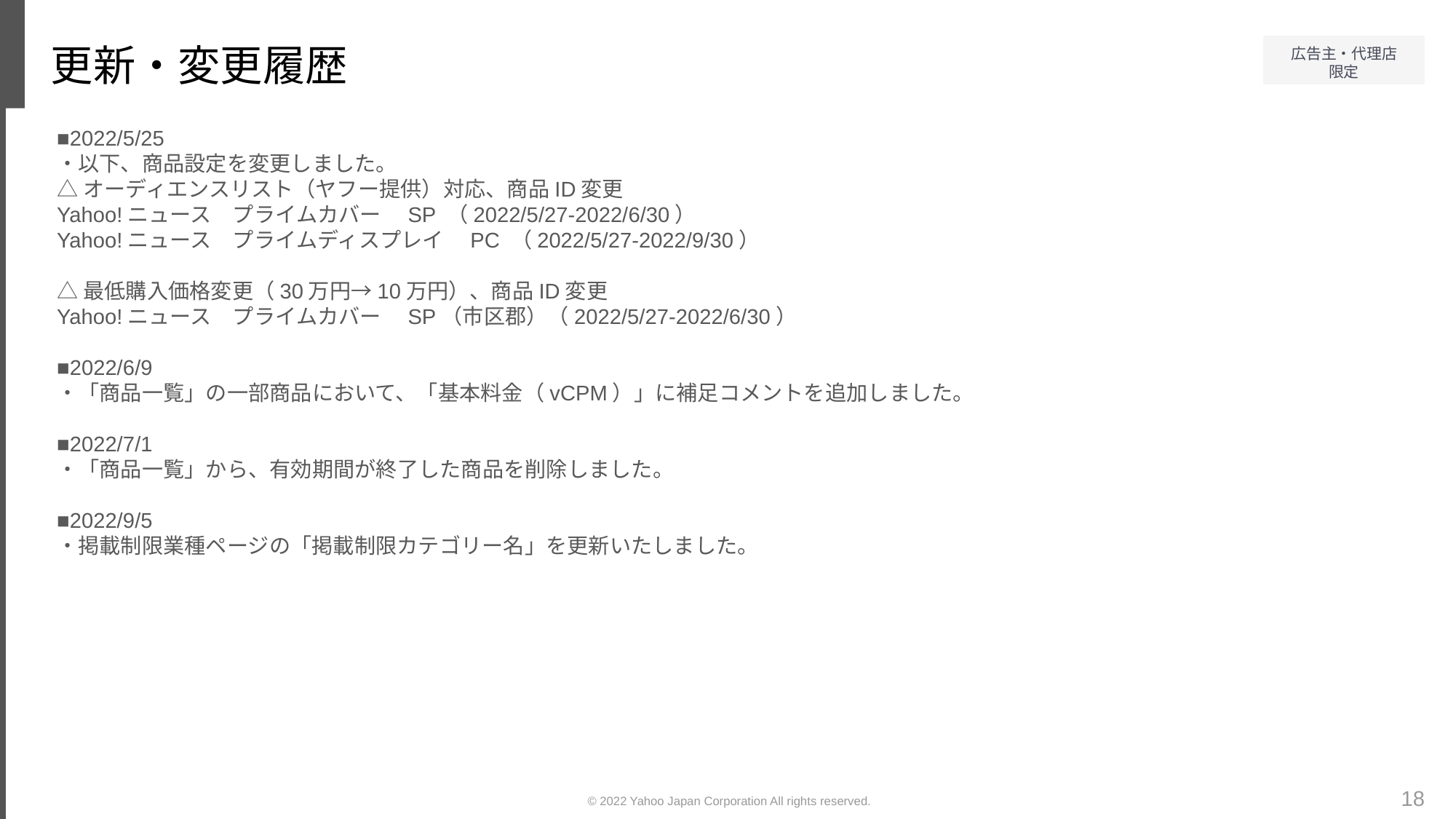

更新・変更履歴
■2022/5/25
・以下、商品設定を変更しました。
△オーディエンスリスト（ヤフー提供）対応、商品ID変更
Yahoo!ニュース　プライムカバー　SP （2022/5/27-2022/6/30）
Yahoo!ニュース　プライムディスプレイ　PC （2022/5/27-2022/9/30）

△最低購入価格変更（30万円→10万円）、商品ID変更
Yahoo!ニュース　プライムカバー　SP（市区郡）（2022/5/27-2022/6/30）

■2022/6/9
・「商品一覧」の一部商品において、「基本料金（vCPM）」に補足コメントを追加しました。

■2022/7/1
・「商品一覧」から、有効期間が終了した商品を削除しました。

■2022/9/5
・掲載制限業種ページの「掲載制限カテゴリー名」を更新いたしました。

18